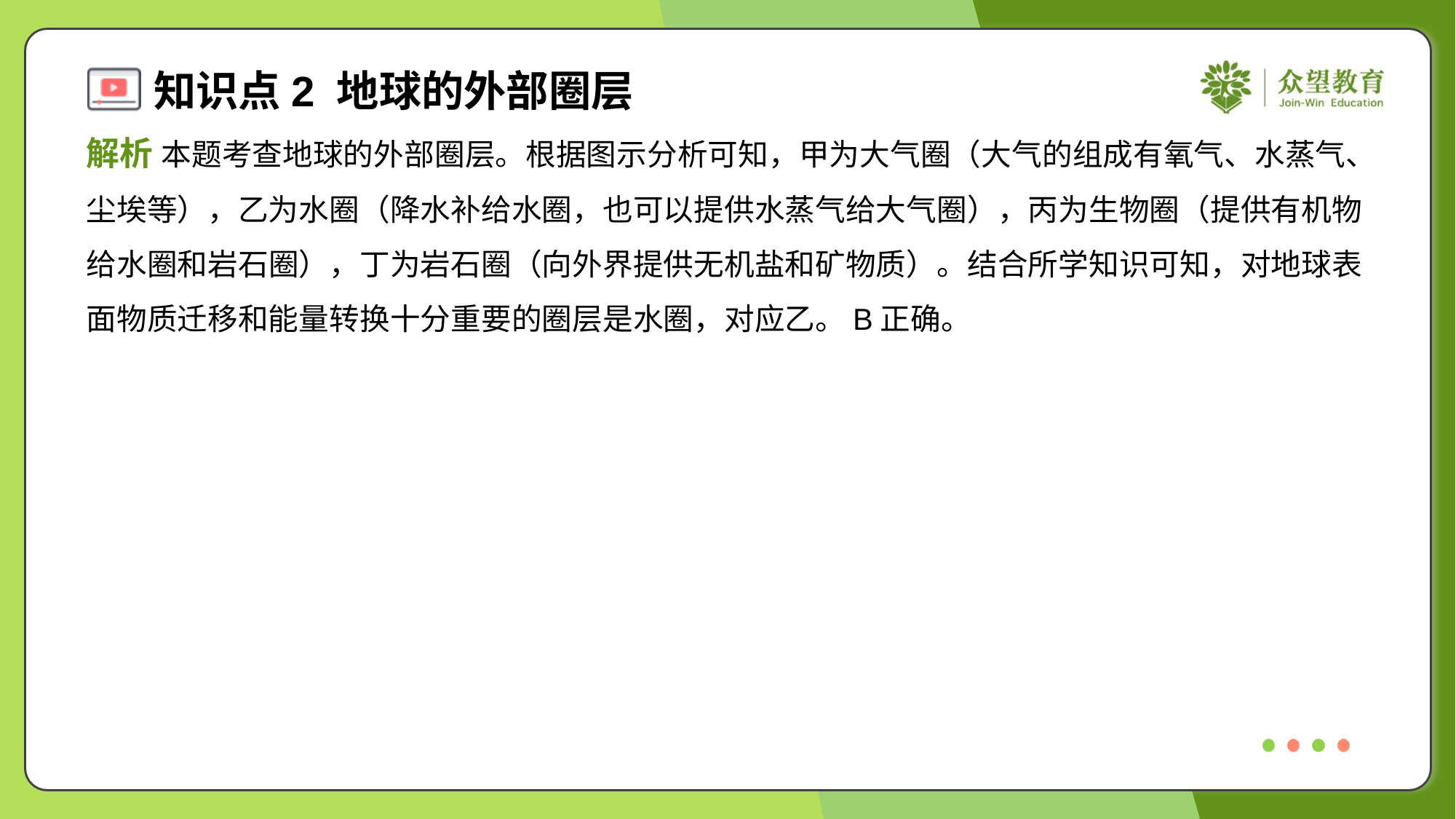

解析 本题考查地球的外部圈层。根据图示分析可知，甲为大气圈（大气的组成有氧气、水蒸气、
尘埃等），乙为水圈（降水补给水圈，也可以提供水蒸气给大气圈），丙为生物圈（提供有机物
给水圈和岩石圈），丁为岩石圈（向外界提供无机盐和矿物质）。结合所学知识可知，对地球表
面物质迁移和能量转换十分重要的圈层是水圈，对应乙。B正确。